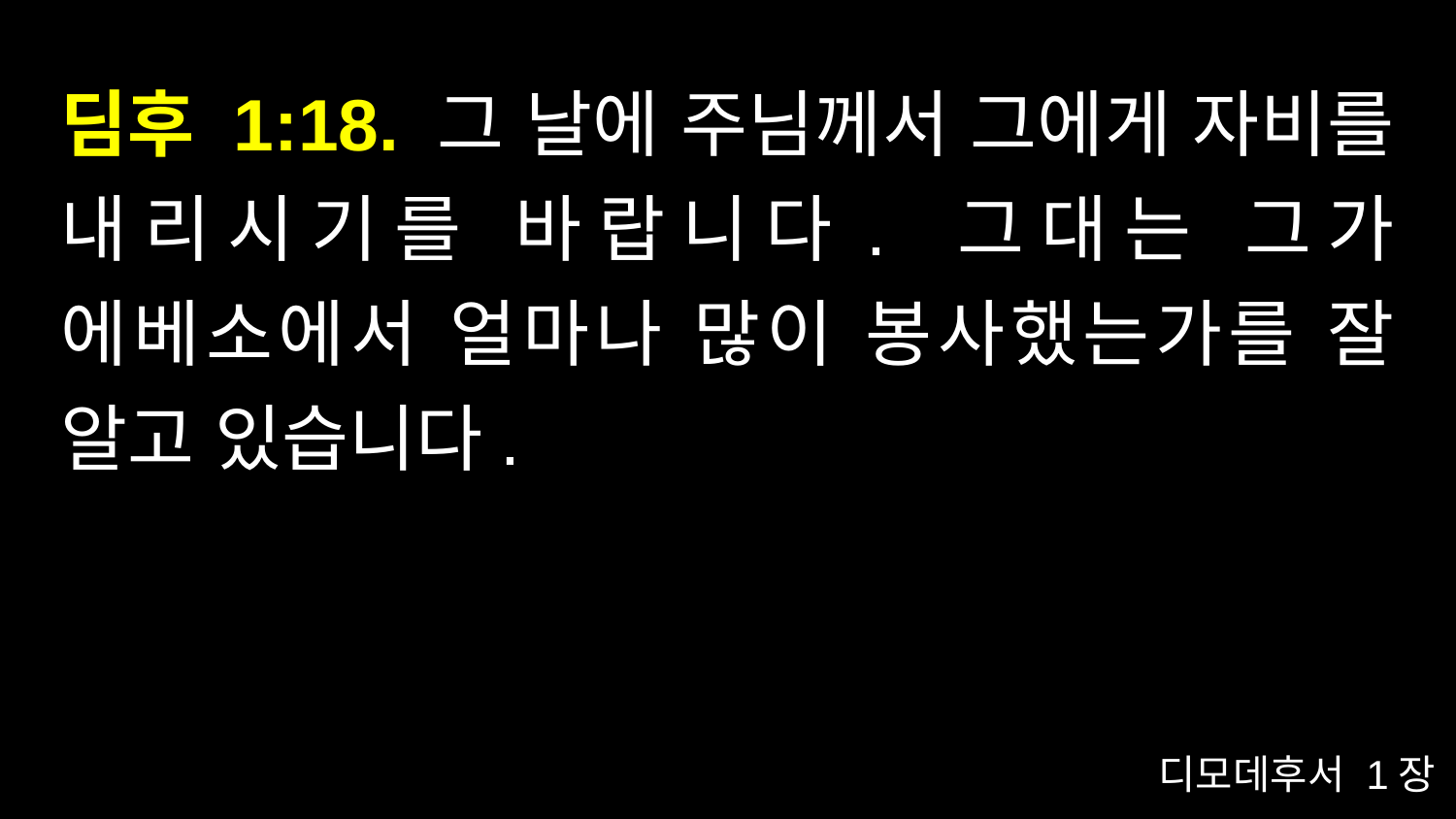

# 딤후 1:18. 그 날에 주님께서 그에게 자비를 내리시기를 바랍니다. 그대는 그가 에베소에서 얼마나 많이 봉사했는가를 잘 알고 있습니다.
디모데후서 1장